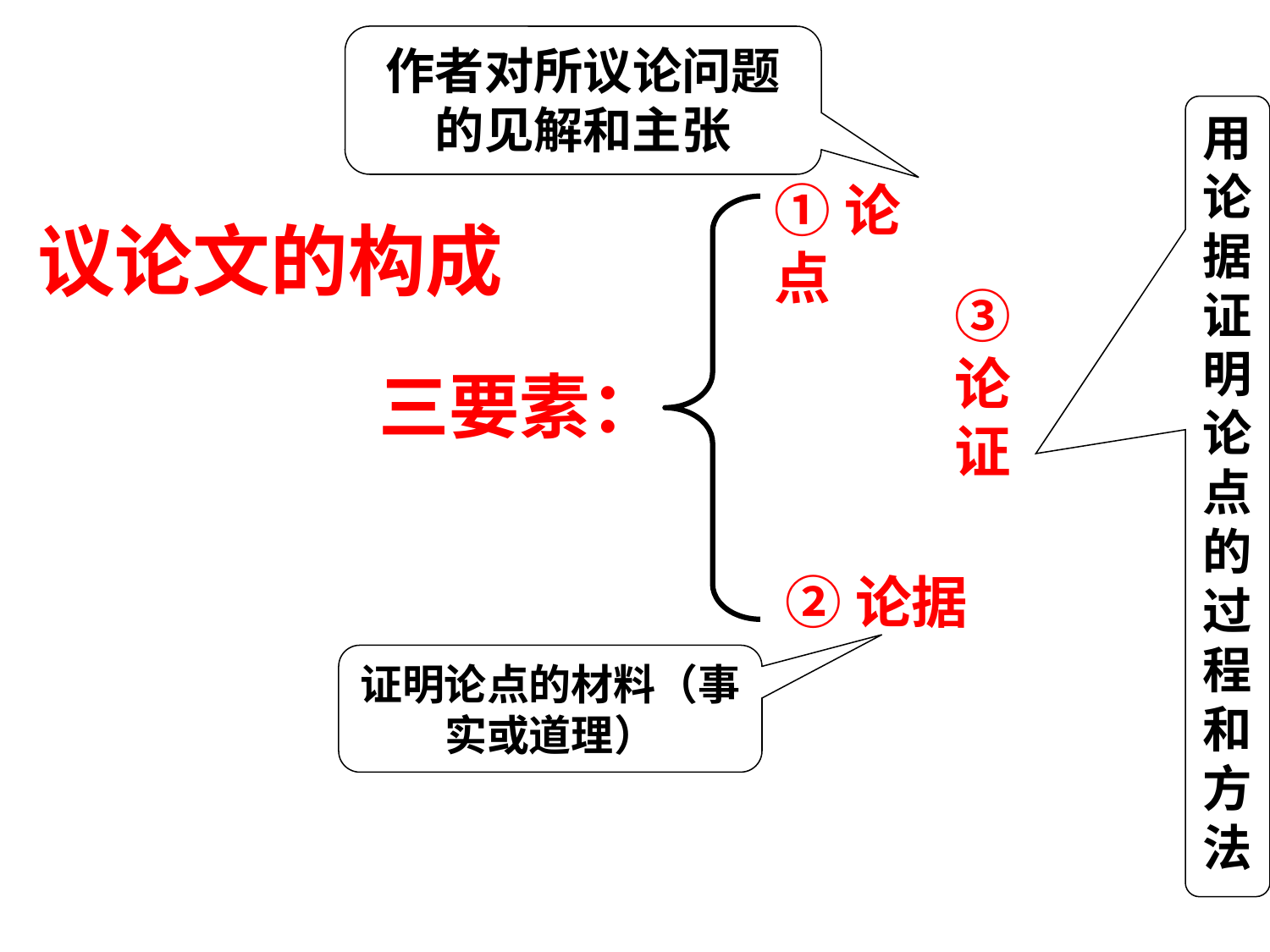

作者对所议论问题的见解和主张
用论据证明论点的
过程和方法
①论点

议论文的构成
③论证
                                三要素：
②论据
证明论点的材料（事实或道理）